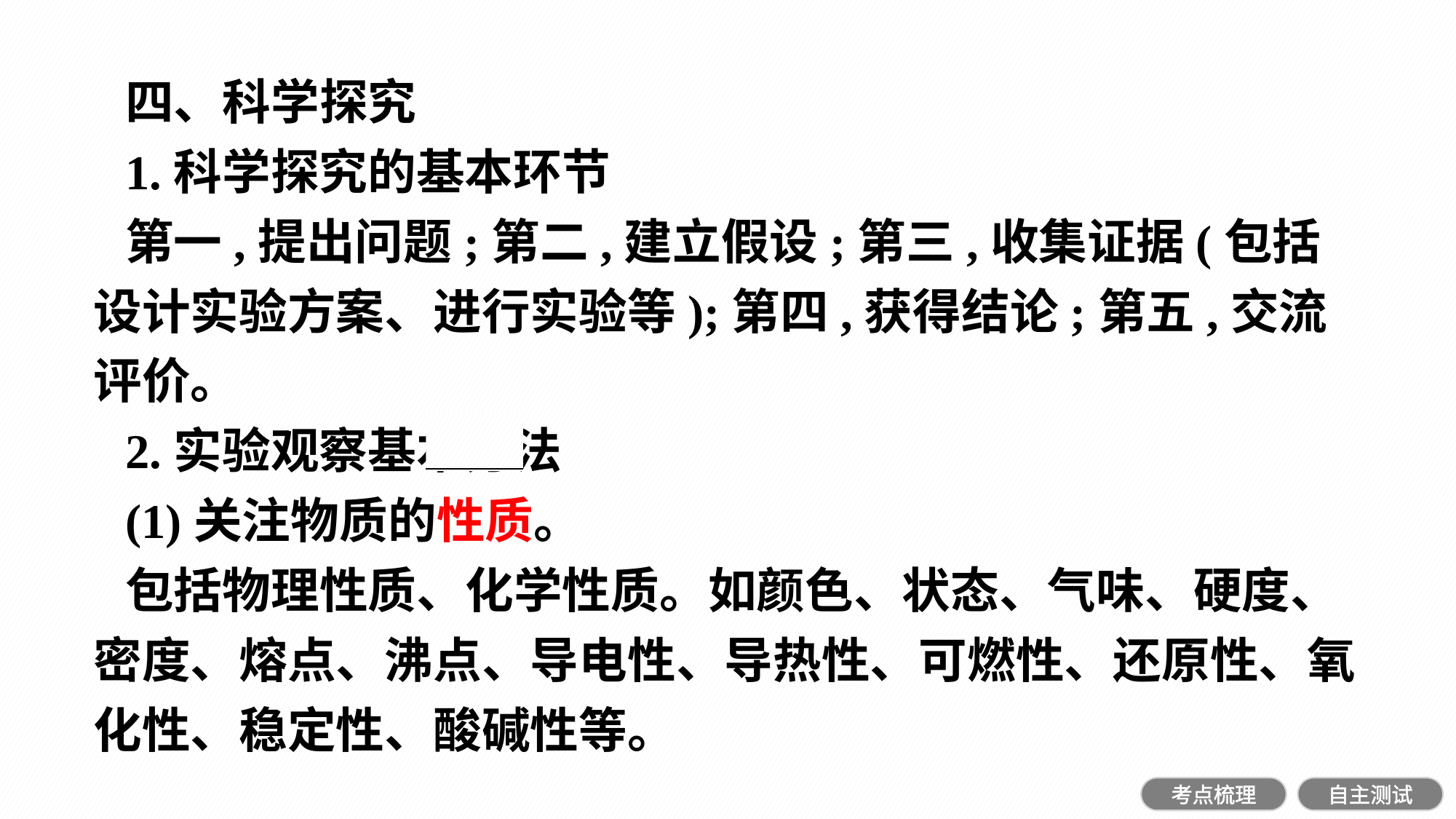

四、科学探究
1.科学探究的基本环节
第一,提出问题;第二,建立假设;第三,收集证据(包括设计实验方案、进行实验等);第四,获得结论;第五,交流评价。
2.实验观察基本方法
(1)关注物质的性质。
包括物理性质、化学性质。如颜色、状态、气味、硬度、密度、熔点、沸点、导电性、导热性、可燃性、还原性、氧化性、稳定性、酸碱性等。